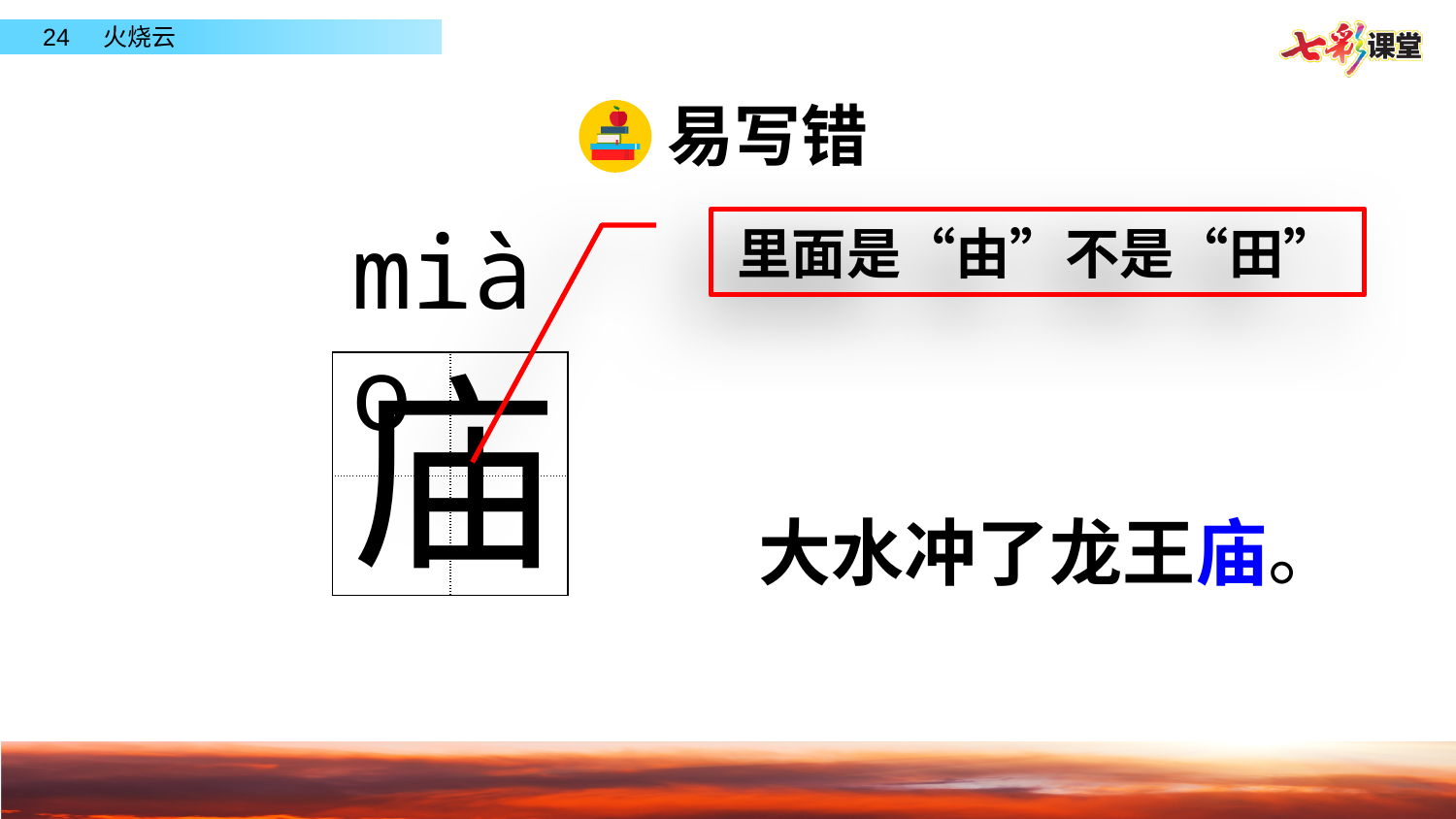

易写错

miào
里面是“由”不是“田”
庙
|  |  |
| --- | --- |
|  |  |
大水冲了龙王庙。